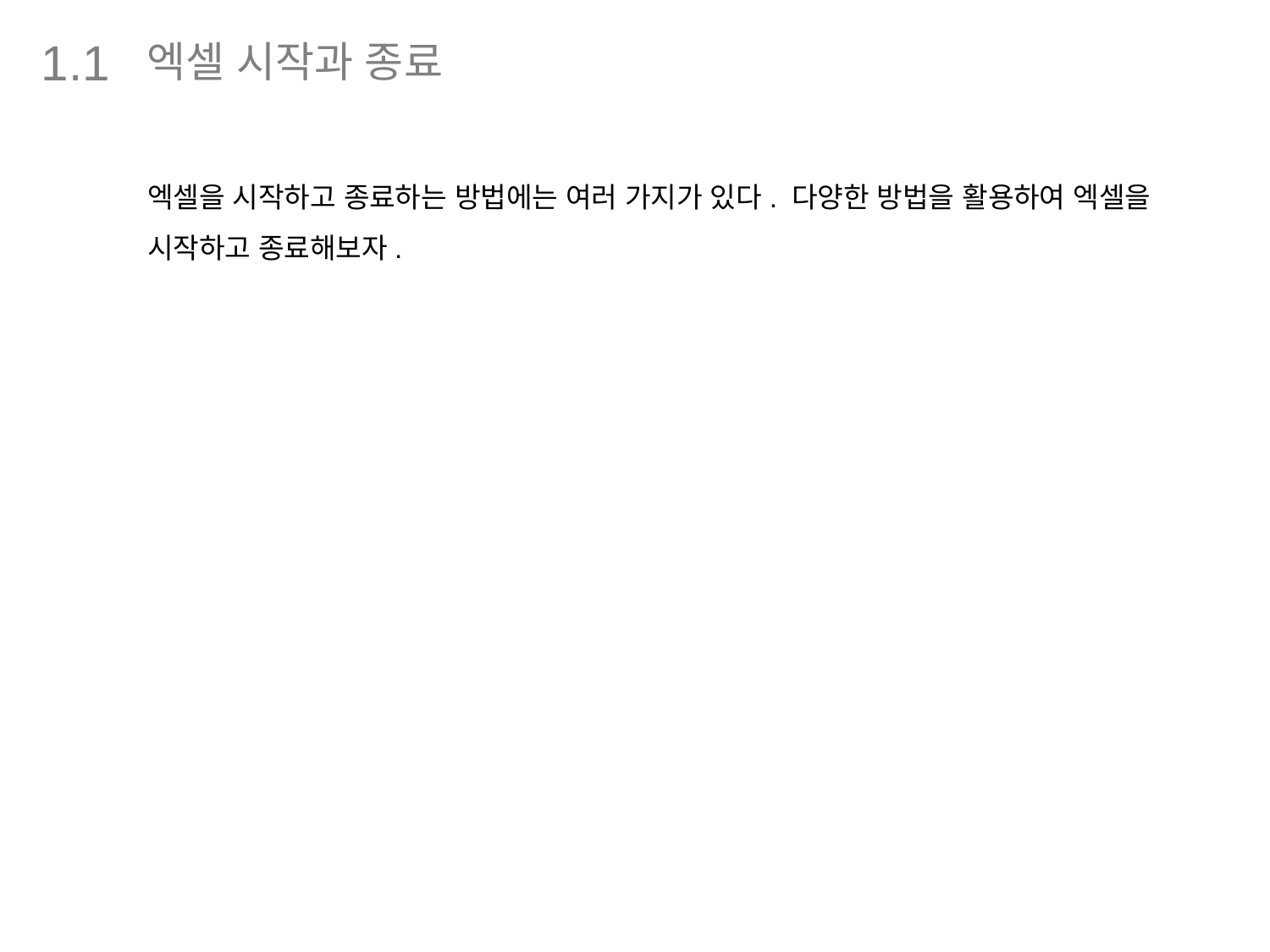

엑셀 시작과 종료
1.1
엑셀을 시작하고 종료하는 방법에는 여러 가지가 있다. 다양한 방법을 활용하여 엑셀을 시작하고 종료해보자.